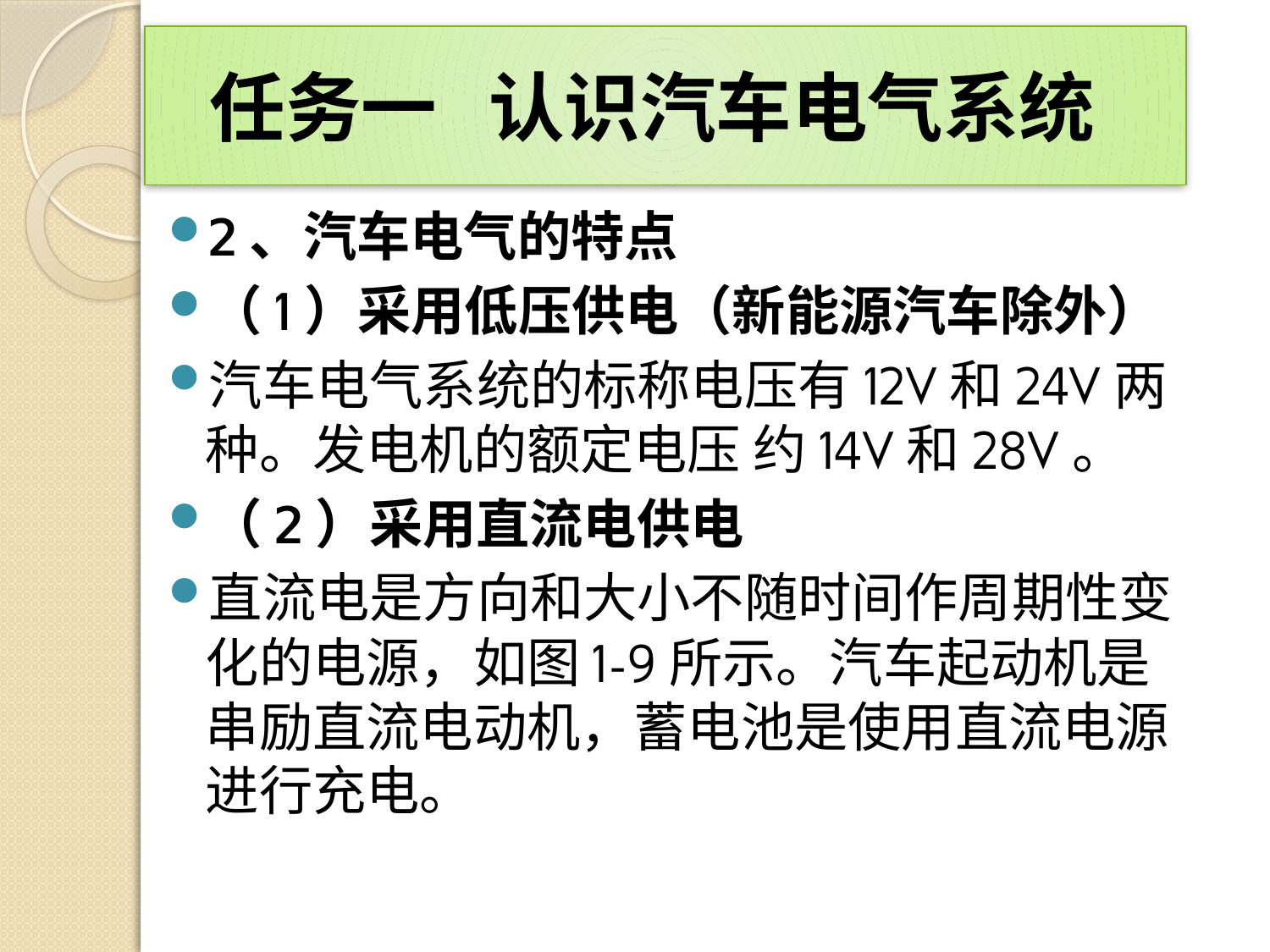

# 任务一   认识汽车电气系统
2、汽车电气的特点
（1）采用低压供电（新能源汽车除外）
汽车电气系统的标称电压有12V和24V两种。发电机的额定电压 约14V和28V。
（2）采用直流电供电
直流电是方向和大小不随时间作周期性变化的电源，如图1-9所示。汽车起动机是串励直流电动机，蓄电池是使用直流电源进行充电。